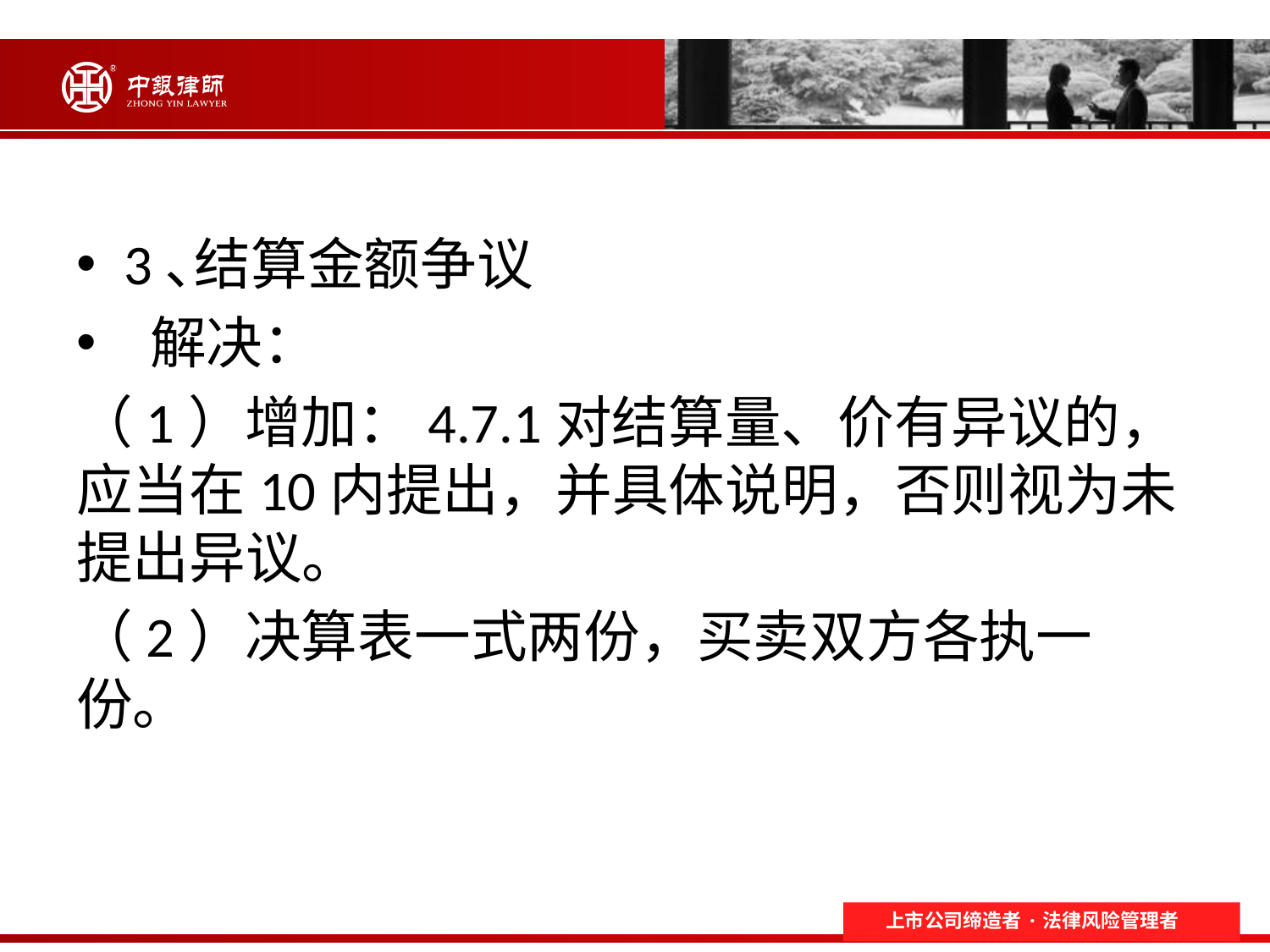

#
3､结算金额争议
 解决：
（1）增加：4.7.1对结算量、价有异议的，应当在10内提出，并具体说明，否则视为未提出异议。
（2）决算表一式两份，买卖双方各执一份。